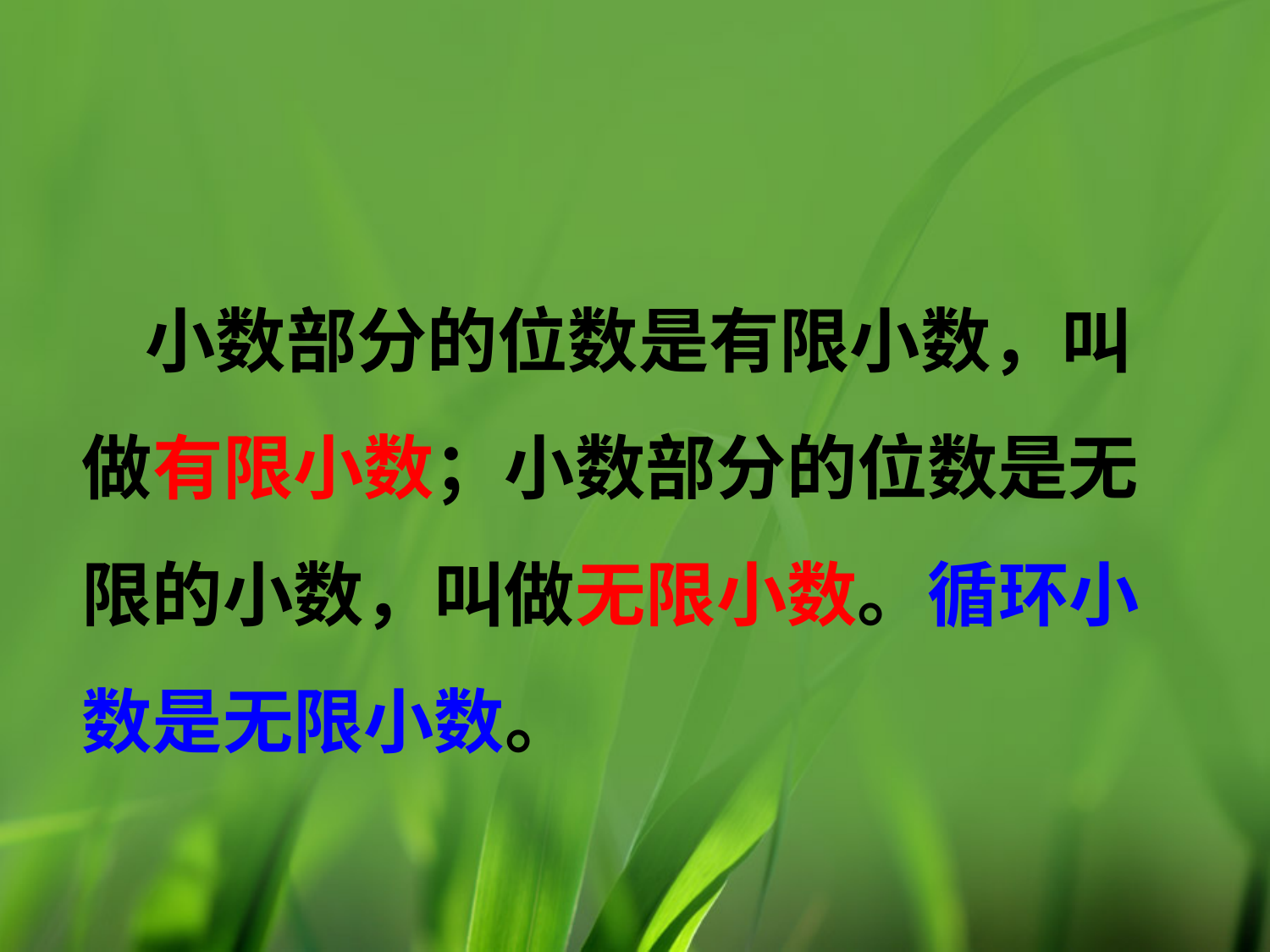

小数部分的位数是有限小数，叫做有限小数；小数部分的位数是无限的小数，叫做无限小数。循环小数是无限小数。